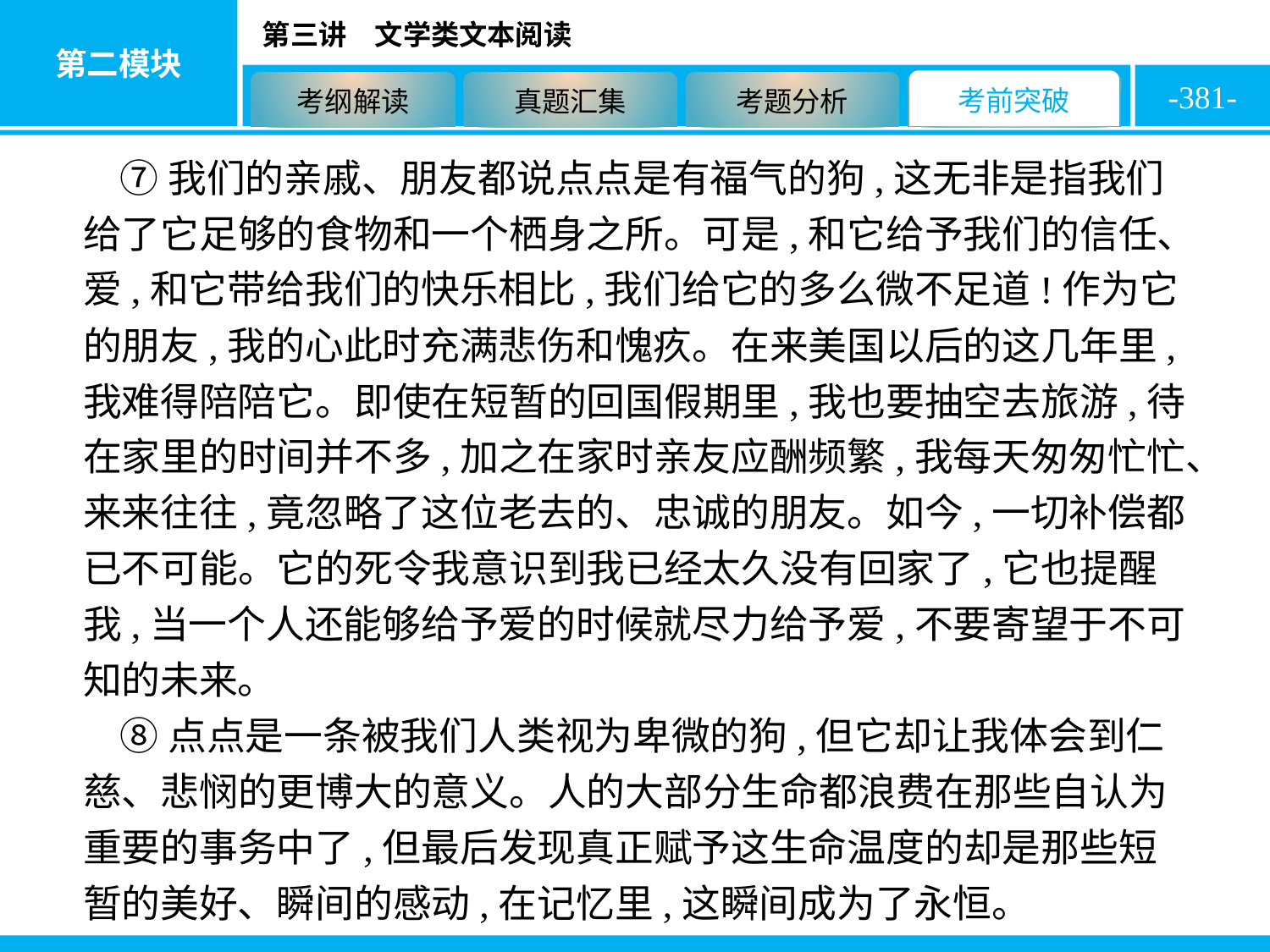

-381-
⑦我们的亲戚、朋友都说点点是有福气的狗,这无非是指我们给了它足够的食物和一个栖身之所。可是,和它给予我们的信任、爱,和它带给我们的快乐相比,我们给它的多么微不足道!作为它的朋友,我的心此时充满悲伤和愧疚。在来美国以后的这几年里,我难得陪陪它。即使在短暂的回国假期里,我也要抽空去旅游,待在家里的时间并不多,加之在家时亲友应酬频繁,我每天匆匆忙忙、来来往往,竟忽略了这位老去的、忠诚的朋友。如今,一切补偿都已不可能。它的死令我意识到我已经太久没有回家了,它也提醒我,当一个人还能够给予爱的时候就尽力给予爱,不要寄望于不可知的未来。
⑧点点是一条被我们人类视为卑微的狗,但它却让我体会到仁慈、悲悯的更博大的意义。人的大部分生命都浪费在那些自认为重要的事务中了,但最后发现真正赋予这生命温度的却是那些短暂的美好、瞬间的感动,在记忆里,这瞬间成为了永恒。